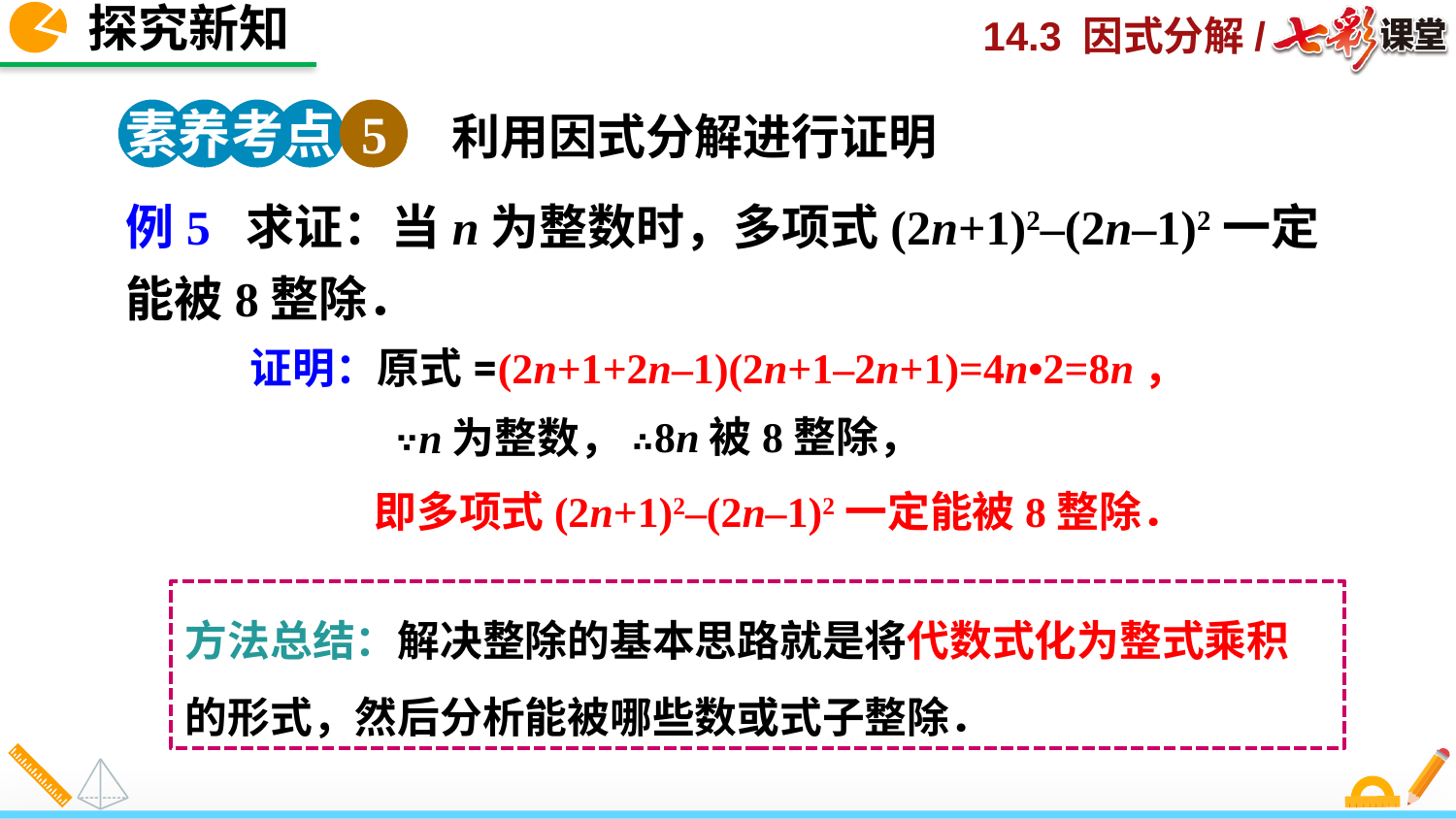

探究新知

素养考点 5

利用因式分解进行证明
例5  求证：当n为整数时，多项式(2n+1)2–(2n–1)2一定能被8整除．
证明：原式=(2n+1+2n–1)(2n+1–2n+1)=4n•2=8n，
∴8n被8整除，
∵n为整数，
即多项式(2n+1)2–(2n–1)2一定能被8整除．
方法总结：解决整除的基本思路就是将代数式化为整式乘积的形式，然后分析能被哪些数或式子整除．